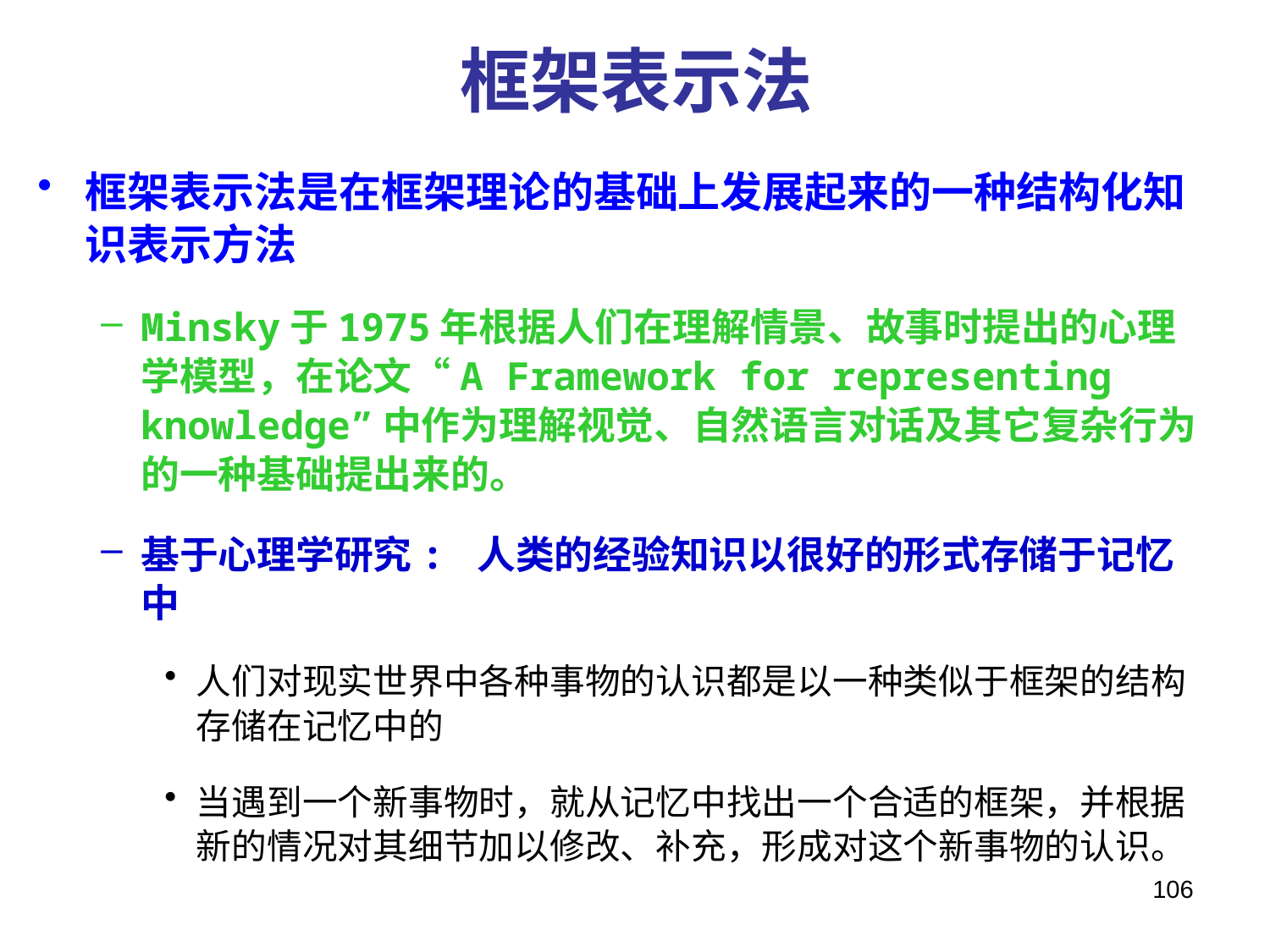

# 框架表示法
框架表示法是在框架理论的基础上发展起来的一种结构化知识表示方法
Minsky于1975年根据人们在理解情景、故事时提出的心理学模型，在论文“A Framework for representing knowledge”中作为理解视觉、自然语言对话及其它复杂行为的一种基础提出来的。
基于心理学研究: 人类的经验知识以很好的形式存储于记忆中
人们对现实世界中各种事物的认识都是以一种类似于框架的结构存储在记忆中的
当遇到一个新事物时，就从记忆中找出一个合适的框架，并根据新的情况对其细节加以修改、补充，形成对这个新事物的认识。
106